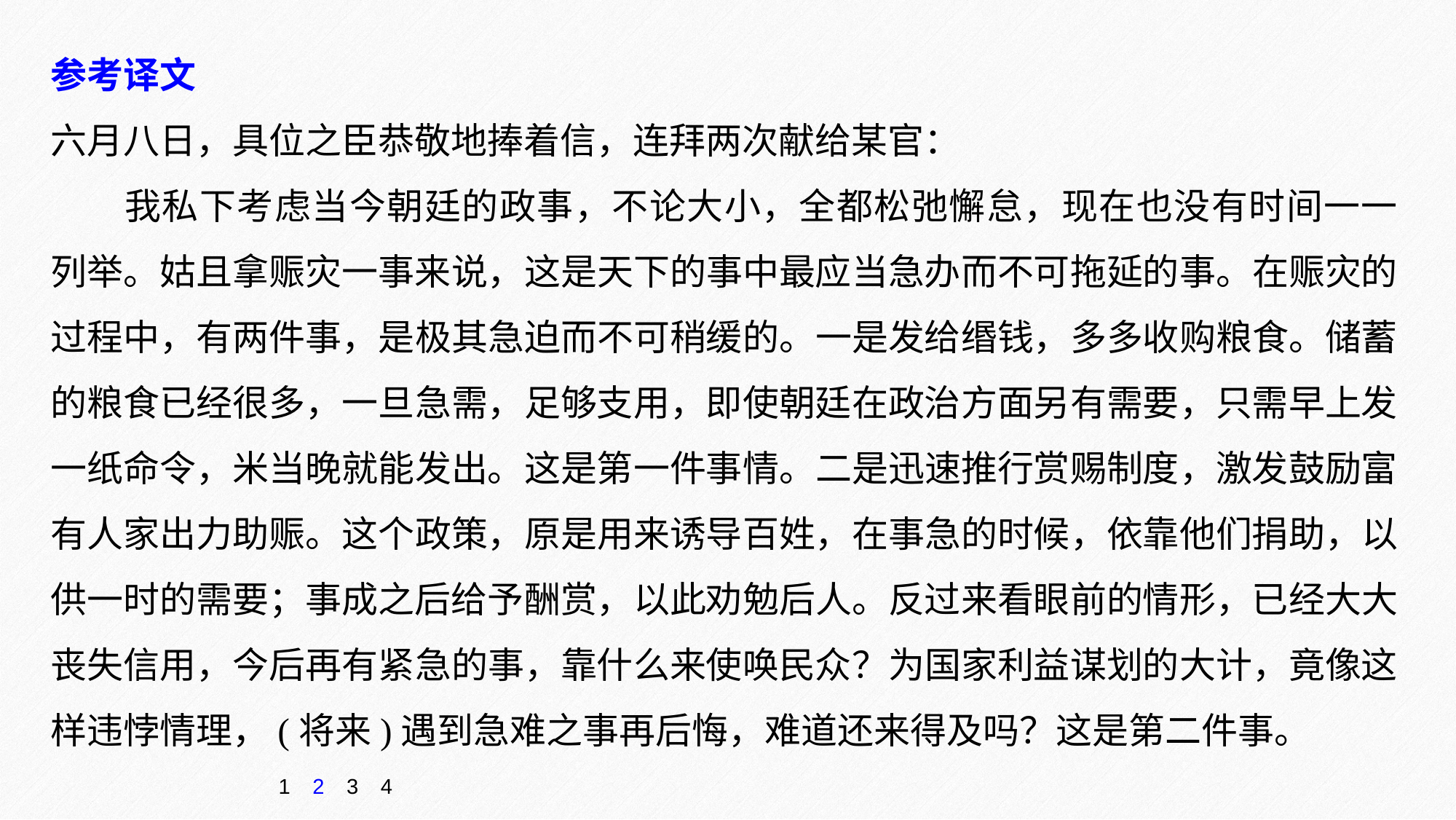

参考译文
六月八日，具位之臣恭敬地捧着信，连拜两次献给某官：
我私下考虑当今朝廷的政事，不论大小，全都松弛懈怠，现在也没有时间一一列举。姑且拿赈灾一事来说，这是天下的事中最应当急办而不可拖延的事。在赈灾的过程中，有两件事，是极其急迫而不可稍缓的。一是发给缗钱，多多收购粮食。储蓄的粮食已经很多，一旦急需，足够支用，即使朝廷在政治方面另有需要，只需早上发一纸命令，米当晚就能发出。这是第一件事情。二是迅速推行赏赐制度，激发鼓励富有人家出力助赈。这个政策，原是用来诱导百姓，在事急的时候，依靠他们捐助，以供一时的需要；事成之后给予酬赏，以此劝勉后人。反过来看眼前的情形，已经大大丧失信用，今后再有紧急的事，靠什么来使唤民众？为国家利益谋划的大计，竟像这样违悖情理，(将来)遇到急难之事再后悔，难道还来得及吗？这是第二件事。
1
2
3
4